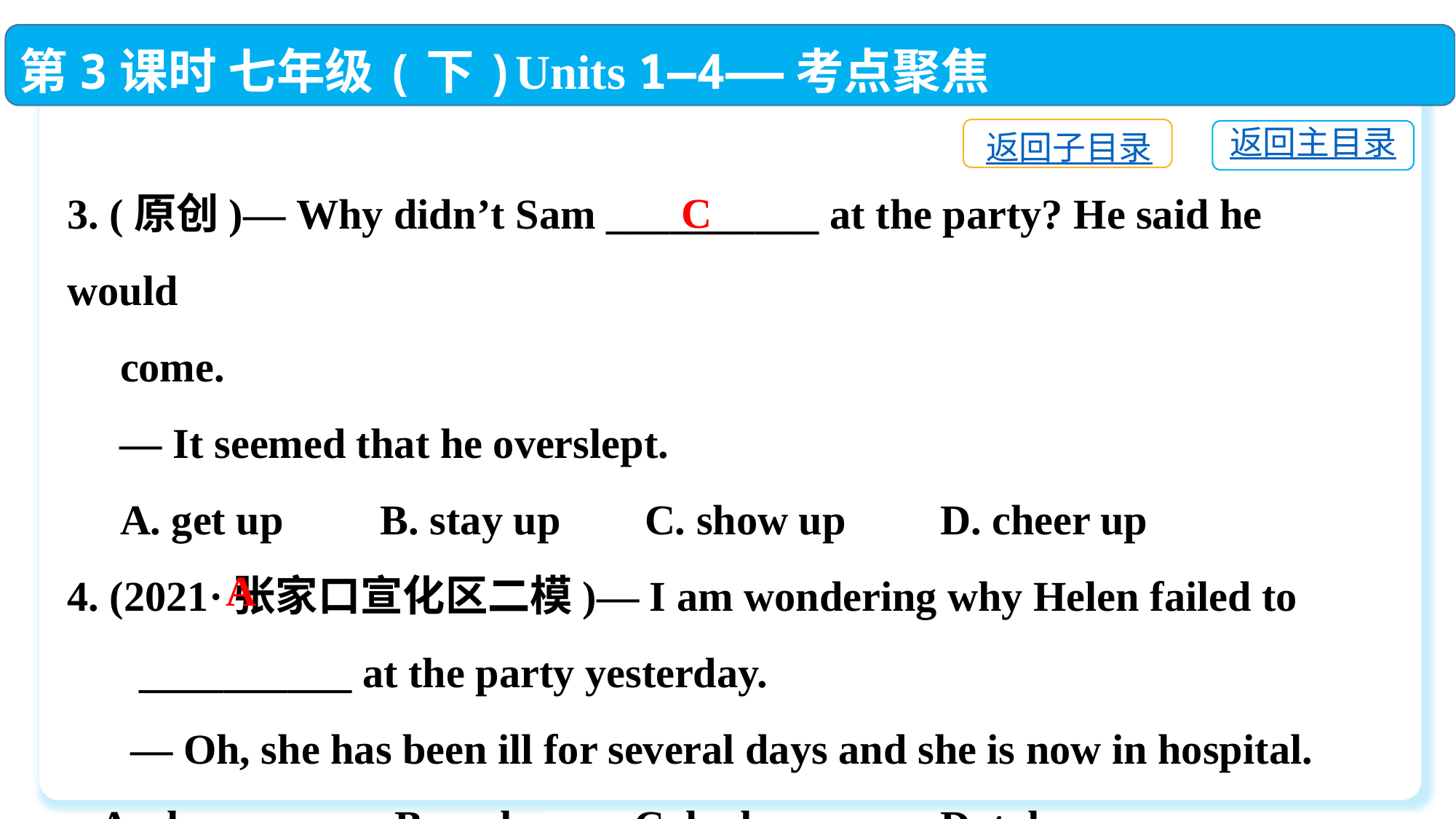

第3课时 七年级(下)Units 1—4——考点聚焦

返回子目录
返回主目录
3. (原创)— Why didn’t Sam __________ at the party? He said he would
     come.
     — It seemed that he overslept.
     A. get up	         B. stay up	   C. show up	D. cheer up
4. (2021·张家口宣化区二模)— I am wondering why Helen failed to
　  __________ at the party yesterday.
      — Oh, she has been ill for several days and she is now in hospital.
   A. show up　	B. make up 	  C. look up　 	D. take up

C

A